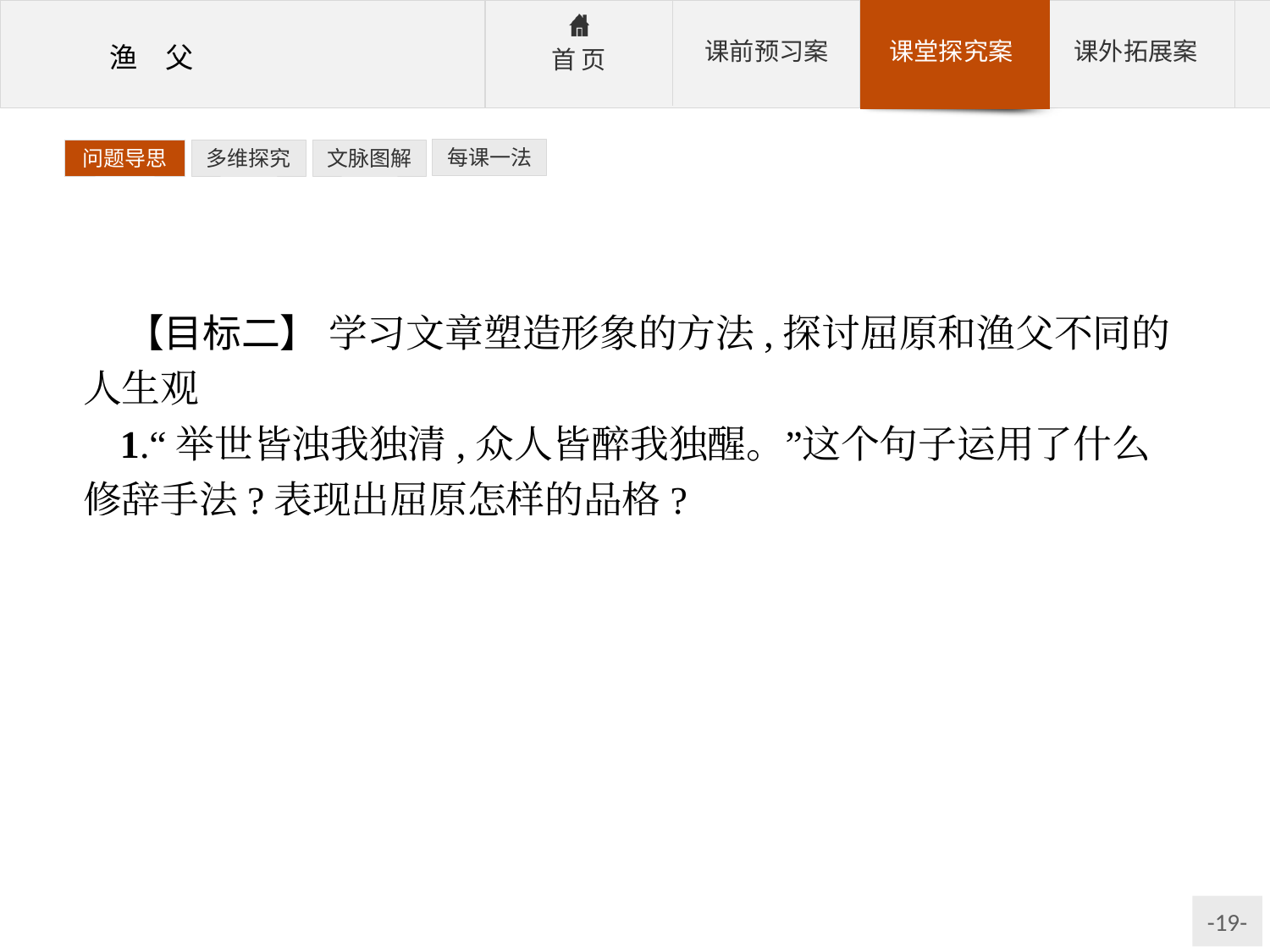

每课一法
问题导思
多维探究
文脉图解
【目标二】 学习文章塑造形象的方法,探讨屈原和渔父不同的人生观
1.“举世皆浊我独清,众人皆醉我独醒。”这个句子运用了什么修辞手法?表现出屈原怎样的品格?
参考答案:运用对比,句式整齐。“浊”暗指黑暗现状,“独清”揭示人格高洁。“醉”暗指统治者昏庸;“醒”揭示屈原灵魂清醒。举世之下,屈原难觅知音。本句是屈原高洁正直人格的写照。